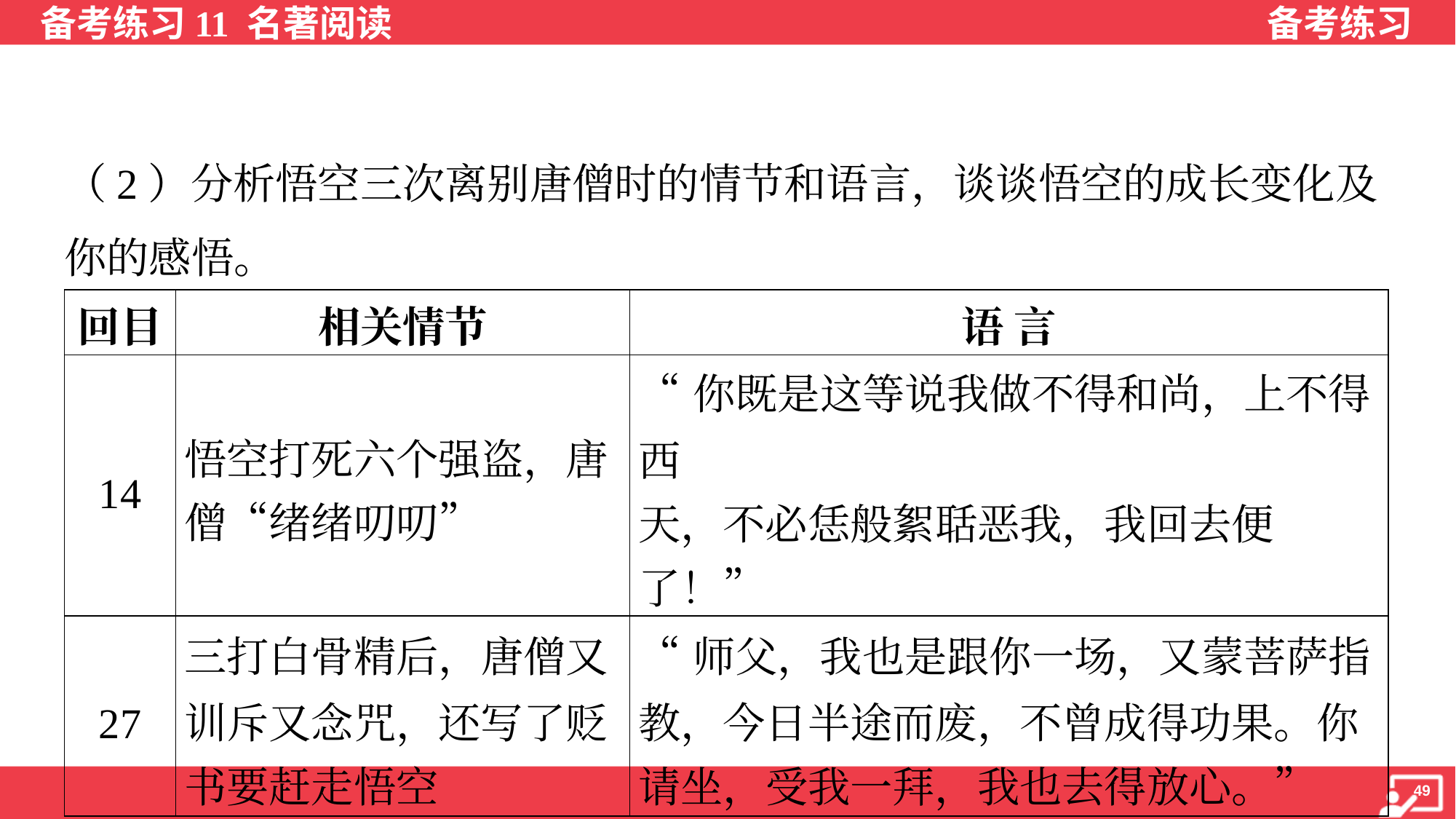

（2）分析悟空三次离别唐僧时的情节和语言，谈谈悟空的成长变化及
你的感悟。
| 回目 | 相关情节 | 语 言 |
| --- | --- | --- |
| 14 | 悟空打死六个强盗，唐 僧“绪绪叨叨” | “你既是这等说我做不得和尚，上不得西 天，不必恁般絮聒恶我，我回去便了！” |
| 27 | 三打白骨精后，唐僧又 训斥又念咒，还写了贬 书要赶走悟空 | “师父，我也是跟你一场，又蒙菩萨指 教，今日半途而废，不曾成得功果。你 请坐，受我一拜，我也去得放心。” |